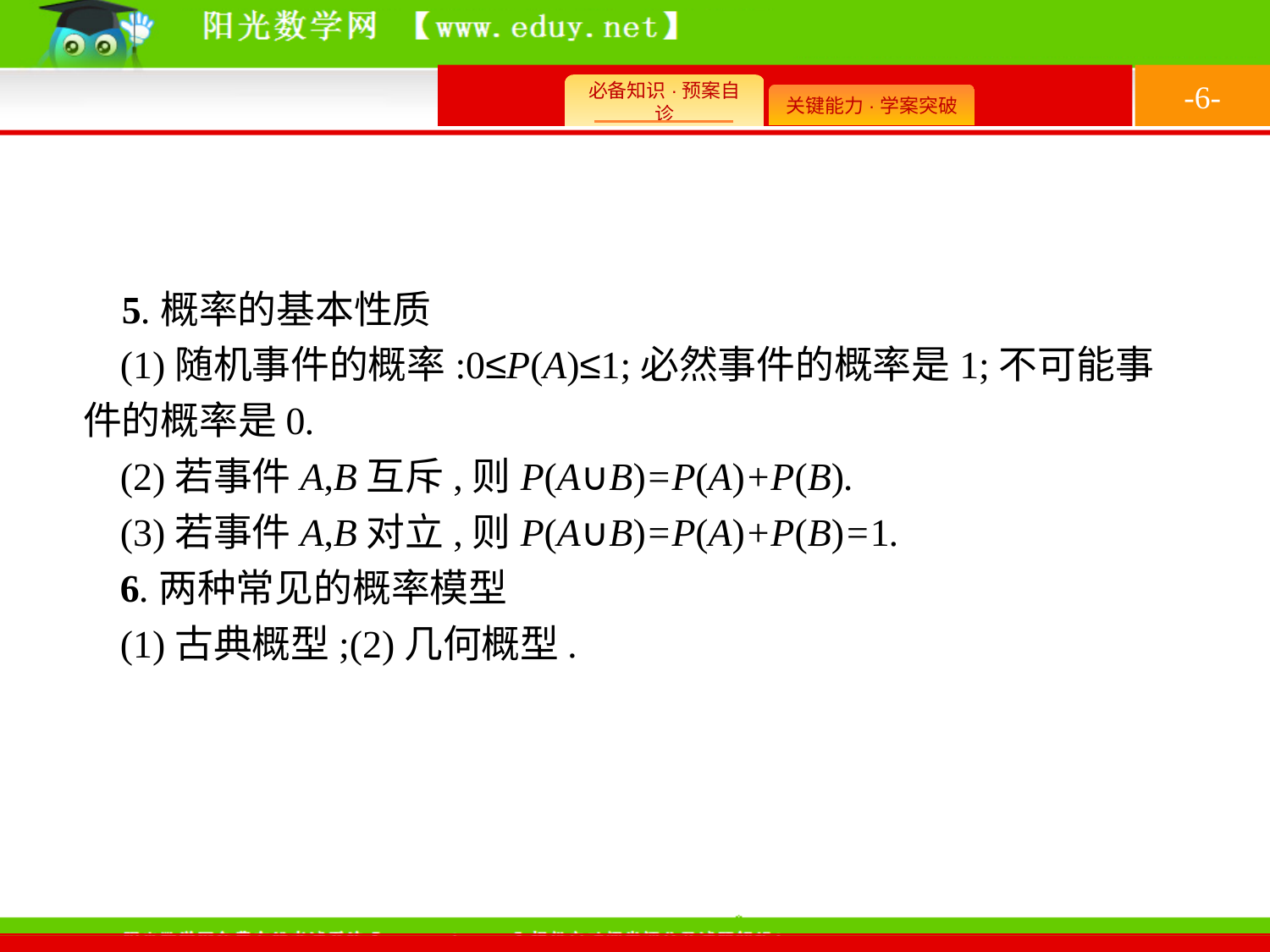

-6-
    5.概率的基本性质
(1)随机事件的概率:0≤P(A)≤1;必然事件的概率是1;不可能事件的概率是0.
(2)若事件A,B互斥,则P(A∪B)=P(A)+P(B).
(3)若事件A,B对立,则P(A∪B)=P(A)+P(B)=1.
6.两种常见的概率模型
(1)古典概型;(2)几何概型.